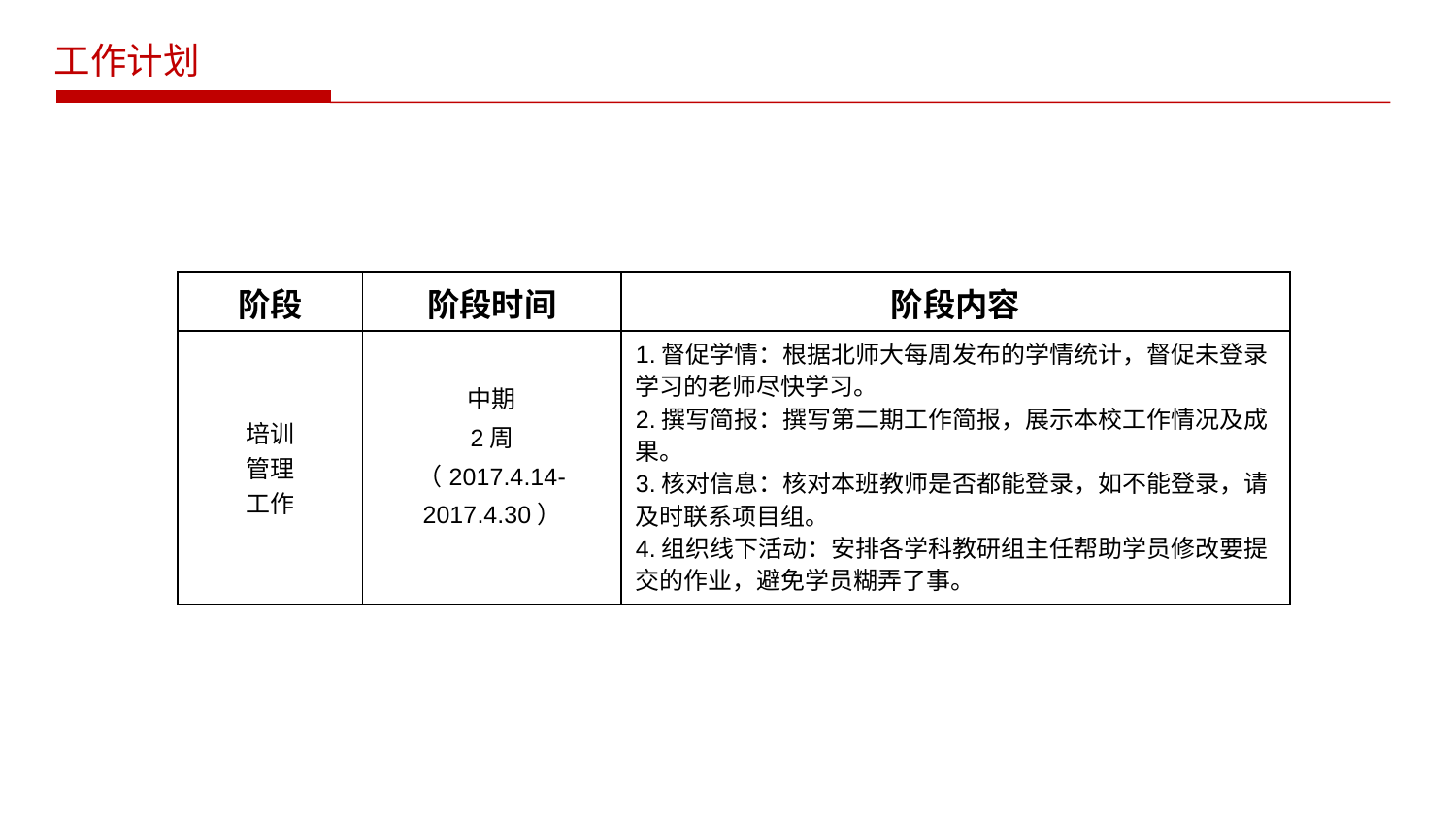

工作计划
| 阶段 | 阶段时间 | 阶段内容 |
| --- | --- | --- |
| 培训 管理 工作 | 中期 2周 （2017.4.14-2017.4.30） | 1.督促学情：根据北师大每周发布的学情统计，督促未登录学习的老师尽快学习。 2.撰写简报：撰写第二期工作简报，展示本校工作情况及成果。 3.核对信息：核对本班教师是否都能登录，如不能登录，请及时联系项目组。 4.组织线下活动：安排各学科教研组主任帮助学员修改要提交的作业，避免学员糊弄了事。 |